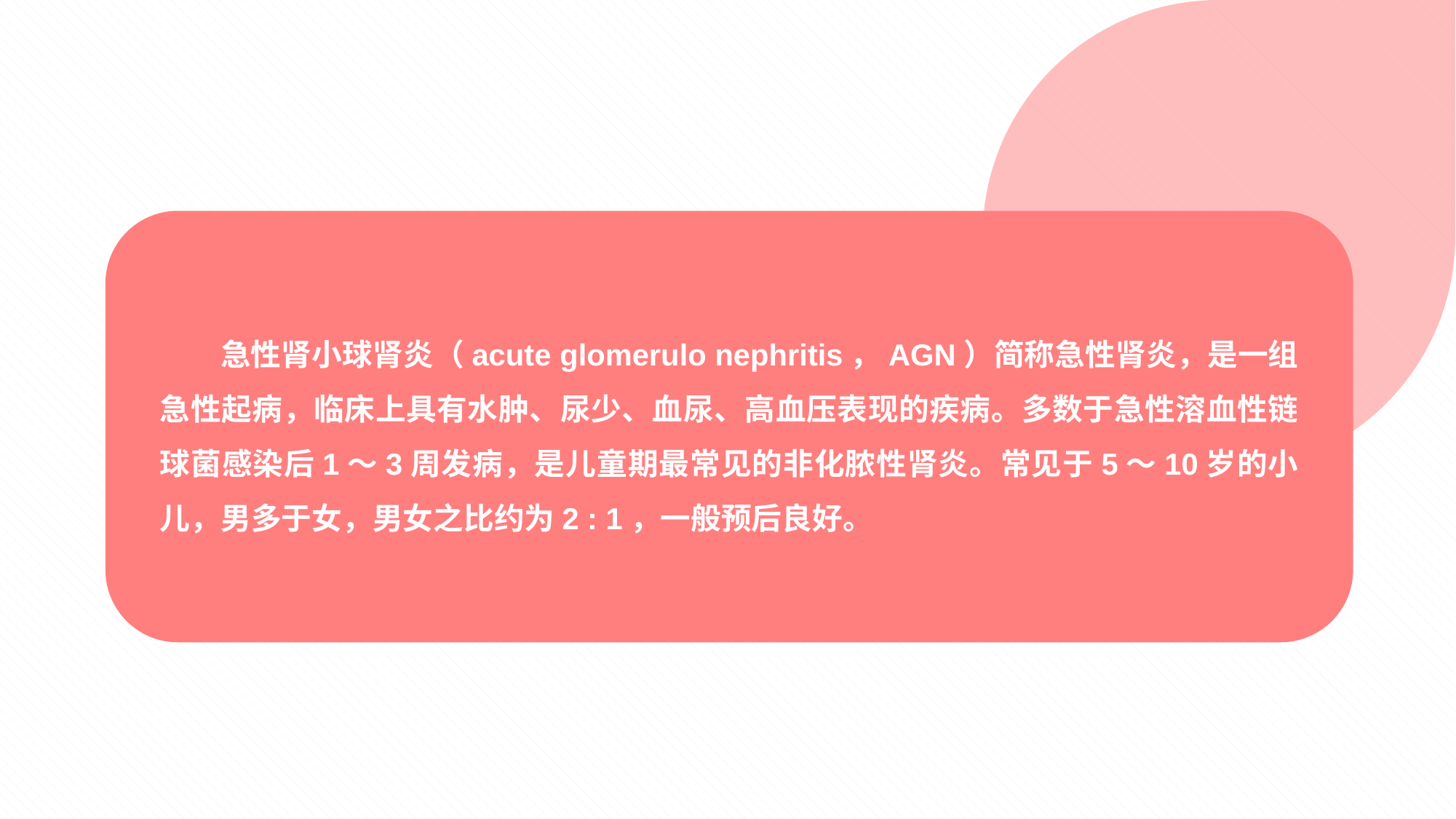

急性肾小球肾炎（acute glomerulo nephritis，AGN）简称急性肾炎，是一组急性起病，临床上具有水肿、尿少、血尿、高血压表现的疾病。多数于急性溶血性链球菌感染后1～3周发病，是儿童期最常见的非化脓性肾炎。常见于5～10岁的小儿，男多于女，男女之比约为2 : 1，一般预后良好。